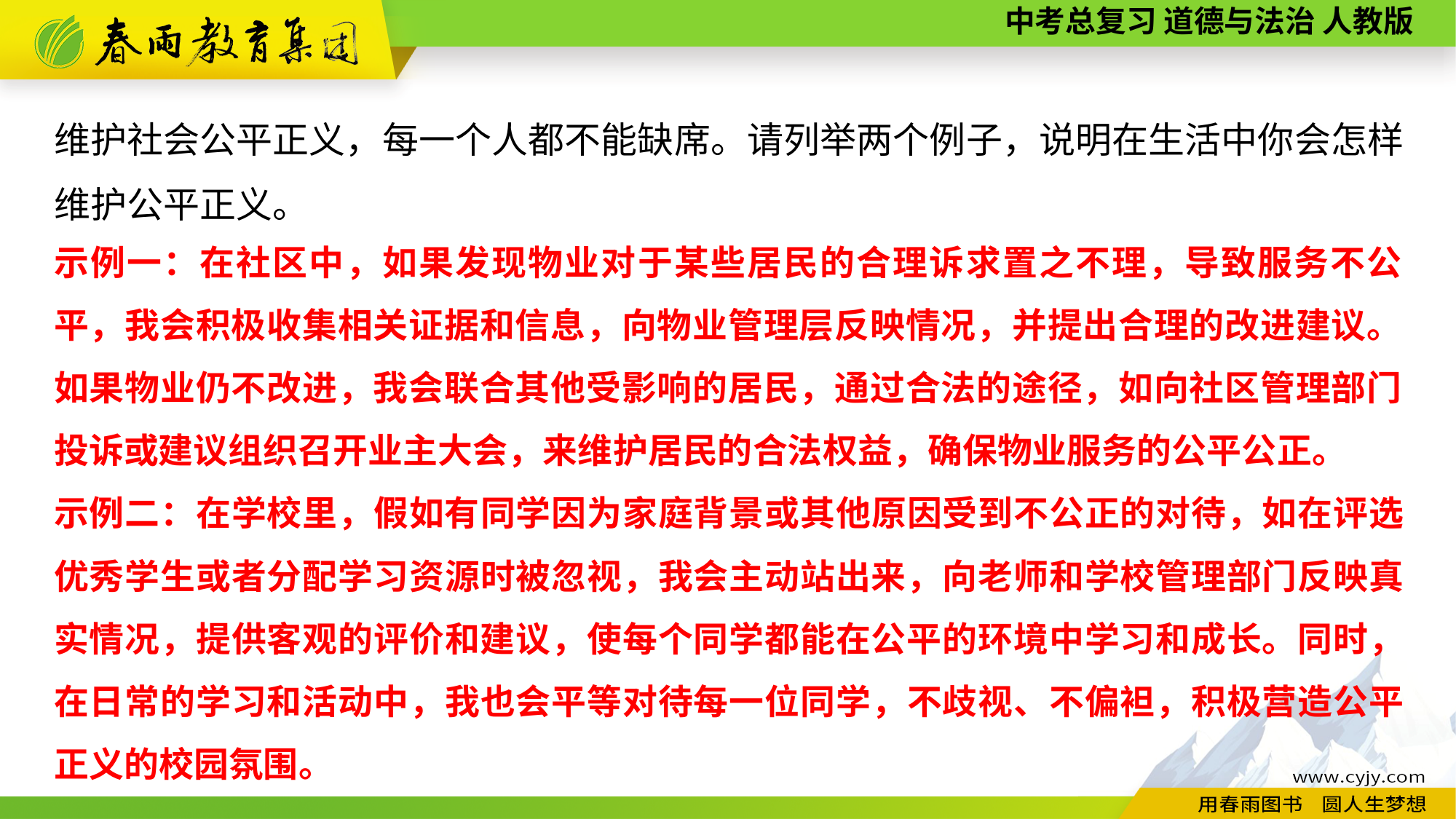

维护社会公平正义，每一个人都不能缺席。请列举两个例子，说明在生活中你会怎样维护公平正义。
示例一：在社区中，如果发现物业对于某些居民的合理诉求置之不理，导致服务不公平，我会积极收集相关证据和信息，向物业管理层反映情况，并提出合理的改进建议。如果物业仍不改进，我会联合其他受影响的居民，通过合法的途径，如向社区管理部门投诉或建议组织召开业主大会，来维护居民的合法权益，确保物业服务的公平公正。
示例二：在学校里，假如有同学因为家庭背景或其他原因受到不公正的对待，如在评选优秀学生或者分配学习资源时被忽视，我会主动站出来，向老师和学校管理部门反映真实情况，提供客观的评价和建议，使每个同学都能在公平的环境中学习和成长。同时，在日常的学习和活动中，我也会平等对待每一位同学，不歧视、不偏袒，积极营造公平正义的校园氛围。